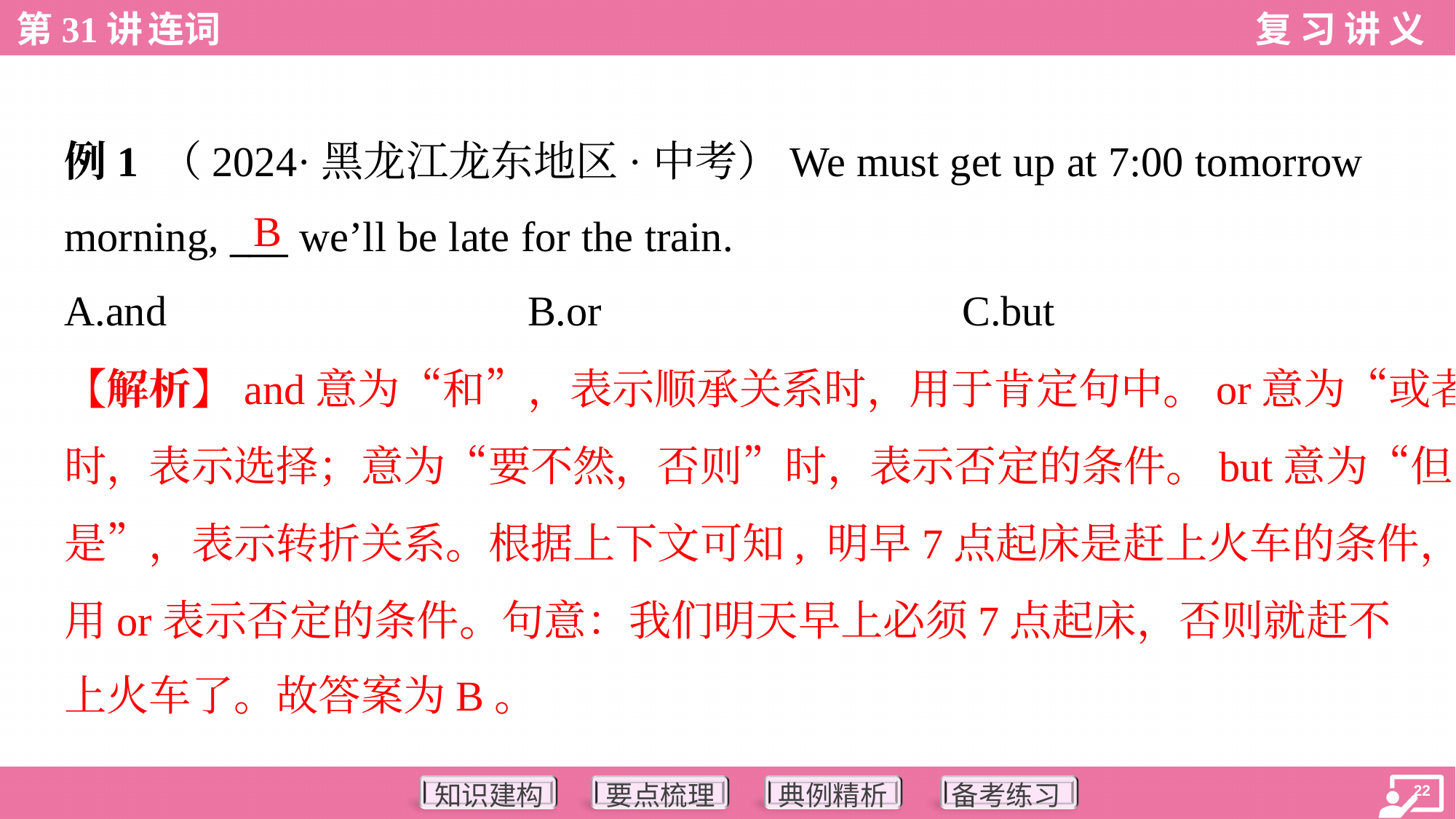

例1 （2024·黑龙江龙东地区·中考）We must get up at 7:00 tomorrow
morning, ___ we’ll be late for the train.
B
A.and	B.or	C.but
【解析】and意为“和”，表示顺承关系时，用于肯定句中。or意为“或者”
时，表示选择；意为“要不然，否则”时，表示否定的条件。but意为“但
是”，表示转折关系。根据上下文可知, 明早7点起床是赶上火车的条件，
用or表示否定的条件。句意：我们明天早上必须7点起床，否则就赶不
上火车了。故答案为B。